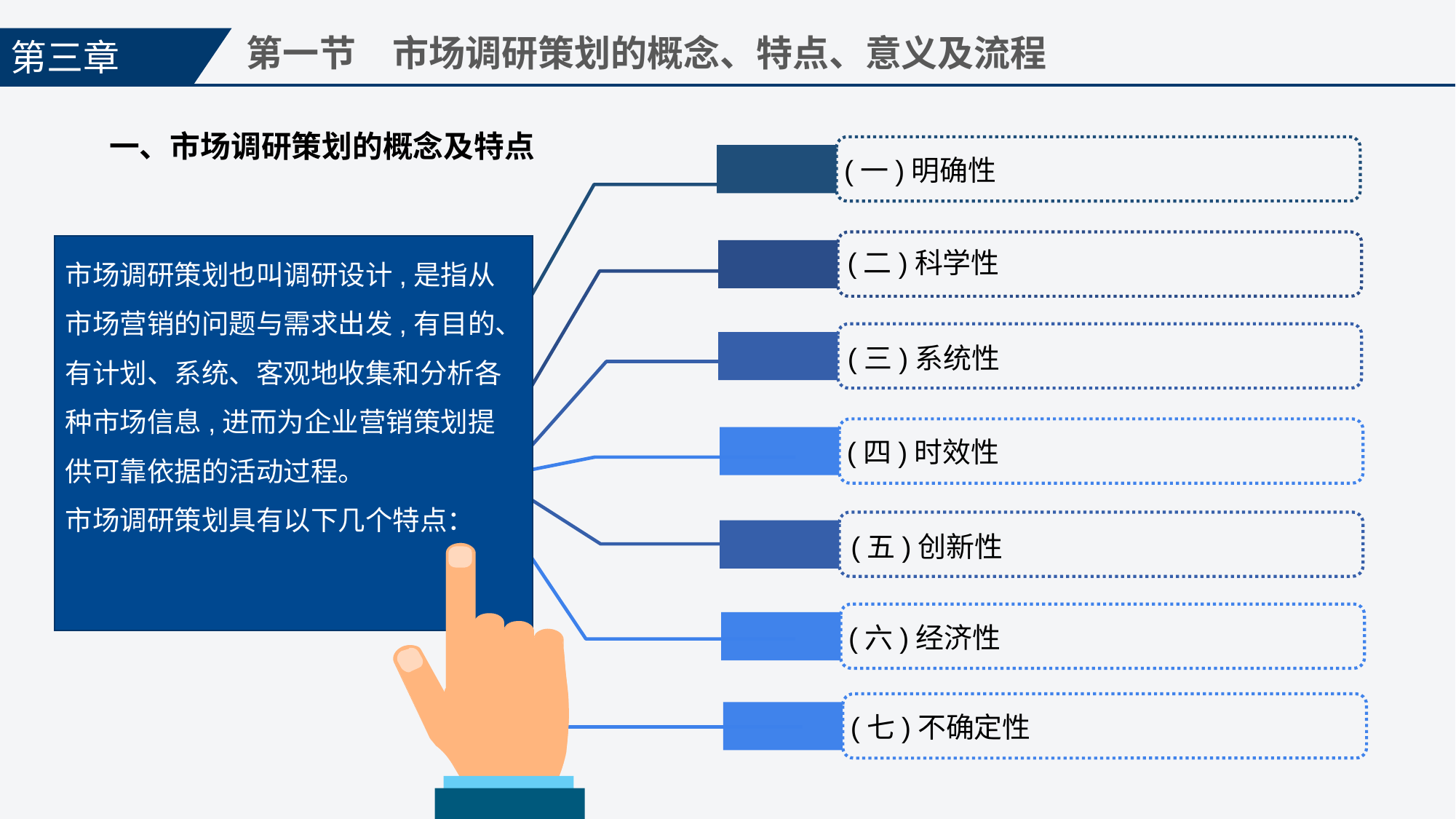

第三章
第一节　市场调研策划的概念、特点、意义及流程
一、市场调研策划的概念及特点

(一)明确性

市场调研策划也叫调研设计,是指从市场营销的问题与需求出发,有目的、有计划、系统、客观地收集和分析各种市场信息,进而为企业营销策划提供可靠依据的活动过程。
市场调研策划具有以下几个特点：
(二)科学性

(三)系统性

(四)时效性

(五)创新性

(六)经济性

(七)不确定性